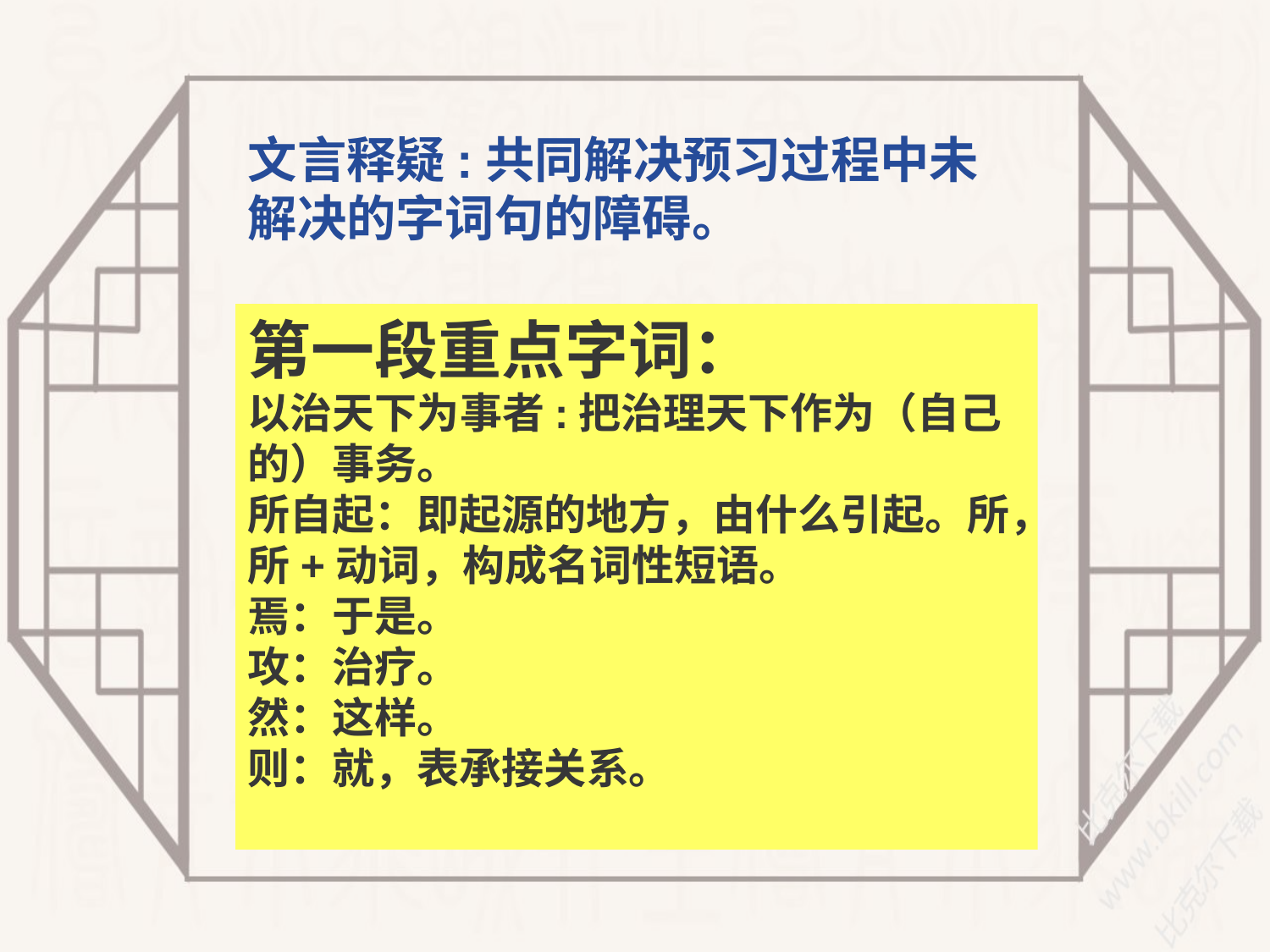

文言释疑:共同解决预习过程中未解决的字词句的障碍。
第一段重点字词：
以治天下为事者:把治理天下作为（自己的）事务。
所自起：即起源的地方，由什么引起。所，所+动词，构成名词性短语。
焉：于是。
攻：治疗。
然：这样。
则：就，表承接关系。